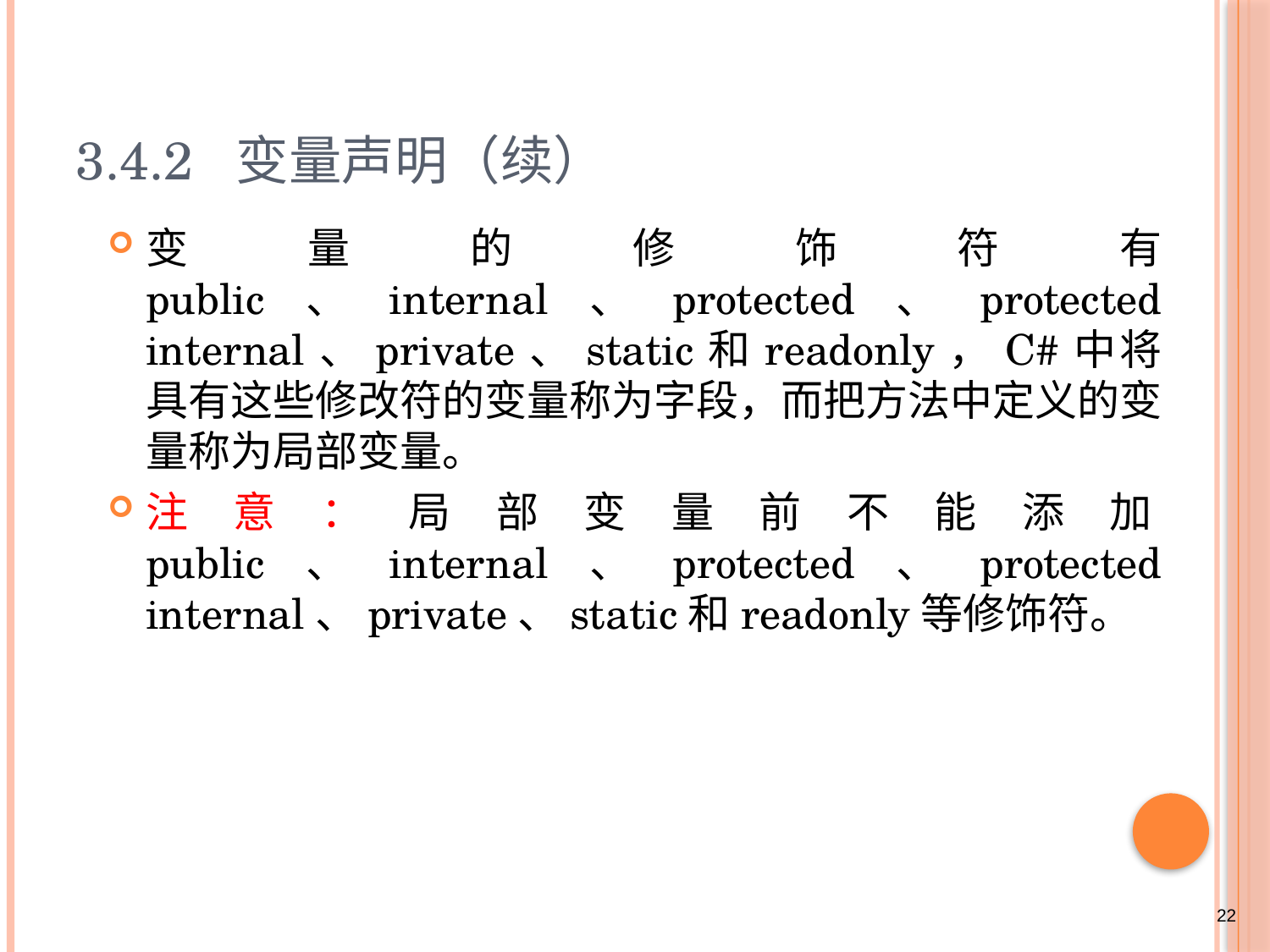

# 3.4.2  变量声明（续）
变量的修饰符有 public、internal、protected、protected internal、private、static和readonly，C#中将具有这些修改符的变量称为字段，而把方法中定义的变量称为局部变量。
注意：局部变量前不能添加public、internal、protected、protected internal、private、static和readonly等修饰符。
22